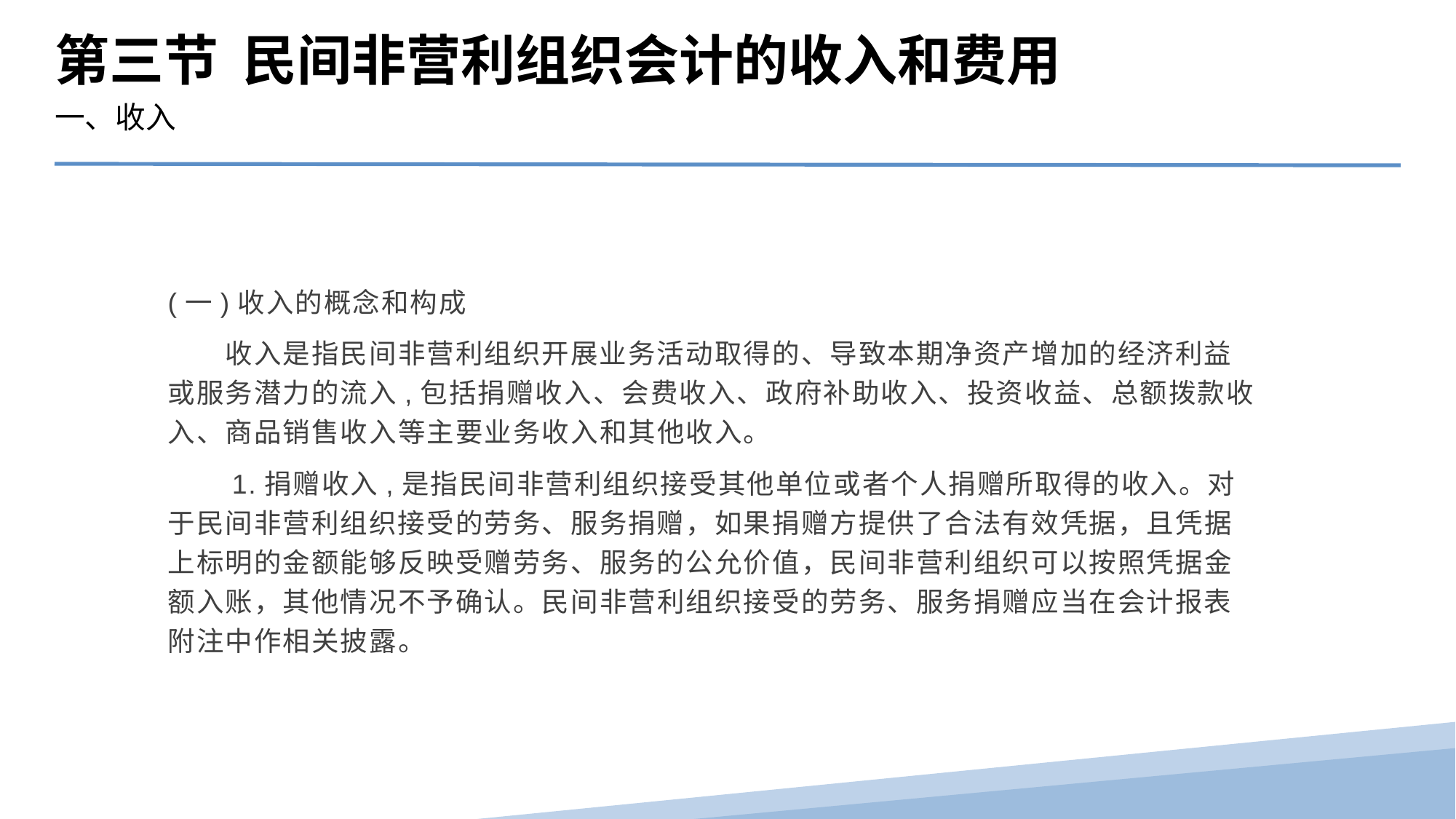

第三节  民间非营利组织会计的收入和费用
一、收入
(一)收入的概念和构成
　　收入是指民间非营利组织开展业务活动取得的、导致本期净资产增加的经济利益或服务潜力的流入,包括捐赠收入、会费收入、政府补助收入、投资收益、总额拨款收入、商品销售收入等主要业务收入和其他收入。
　　1.捐赠收入,是指民间非营利组织接受其他单位或者个人捐赠所取得的收入。对于民间非营利组织接受的劳务、服务捐赠，如果捐赠方提供了合法有效凭据，且凭据上标明的金额能够反映受赠劳务、服务的公允价值，民间非营利组织可以按照凭据金额入账，其他情况不予确认。民间非营利组织接受的劳务、服务捐赠应当在会计报表附注中作相关披露。